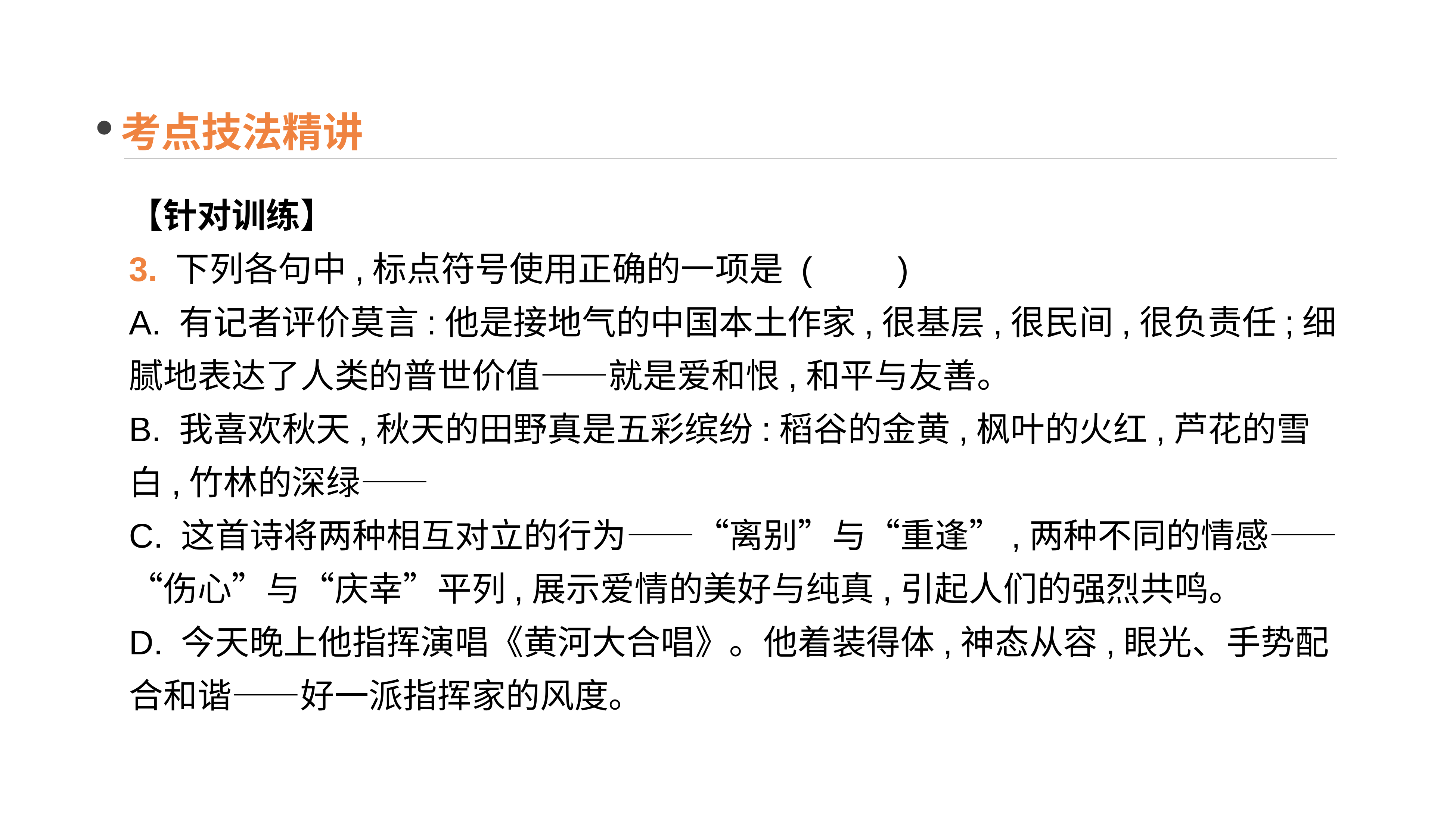

考点技法精讲

【针对训练】
3. 下列各句中,标点符号使用正确的一项是	(　　)
A. 有记者评价莫言:他是接地气的中国本土作家,很基层,很民间,很负责任;细腻地表达了人类的普世价值——就是爱和恨,和平与友善。
B. 我喜欢秋天,秋天的田野真是五彩缤纷:稻谷的金黄,枫叶的火红,芦花的雪白,竹林的深绿——
C. 这首诗将两种相互对立的行为——“离别”与“重逢”,两种不同的情感——“伤心”与“庆幸”平列,展示爱情的美好与纯真,引起人们的强烈共鸣。
D. 今天晚上他指挥演唱《黄河大合唱》。他着装得体,神态从容,眼光、手势配合和谐——好一派指挥家的风度。